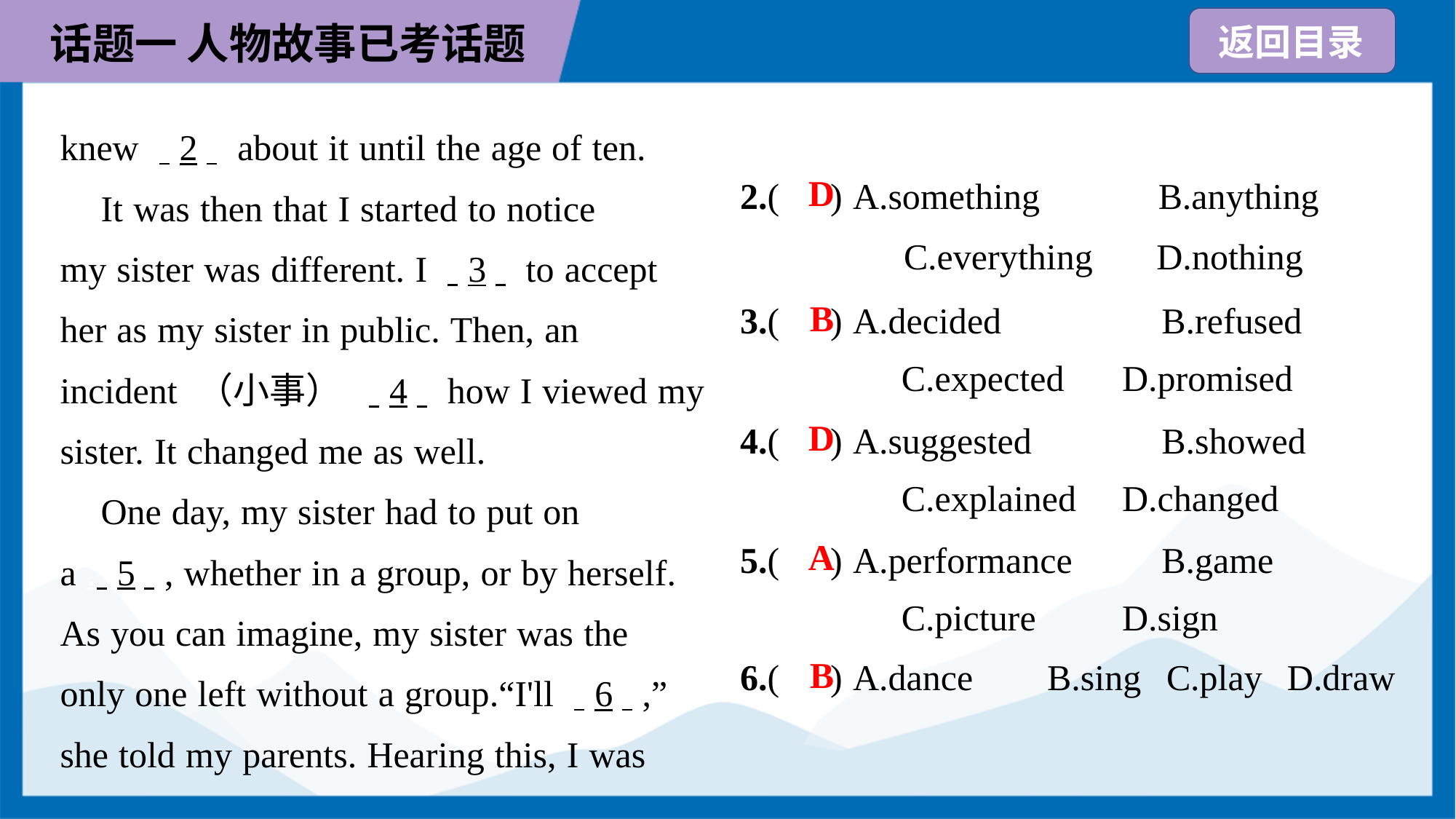

knew . .2. . about it until the age of ten.
    It was then that I started to notice
my sister was different. I . .3. . to accept
her as my sister in public. Then, an
incident （小事） . .4. . how I viewed my
sister. It changed me as well.
    One day, my sister had to put on
a . .5. ., whether in a group, or by herself.
As you can imagine, my sister was the
only one left without a group.“I'll . .6. .,”
she told my parents. Hearing this, I was

2.(     ) A.something	     B.anything
                  C.everything       D.nothing
D
3.(     ) A.decided	B.refused
C.expected	D.promised
B
4.(     ) A.suggested	B.showed
C.explained	D.changed
D
5.(     ) A.performance	B.game
C.picture	D.sign
A
B
6.(     ) A.dance	B.sing	C.play	D.draw